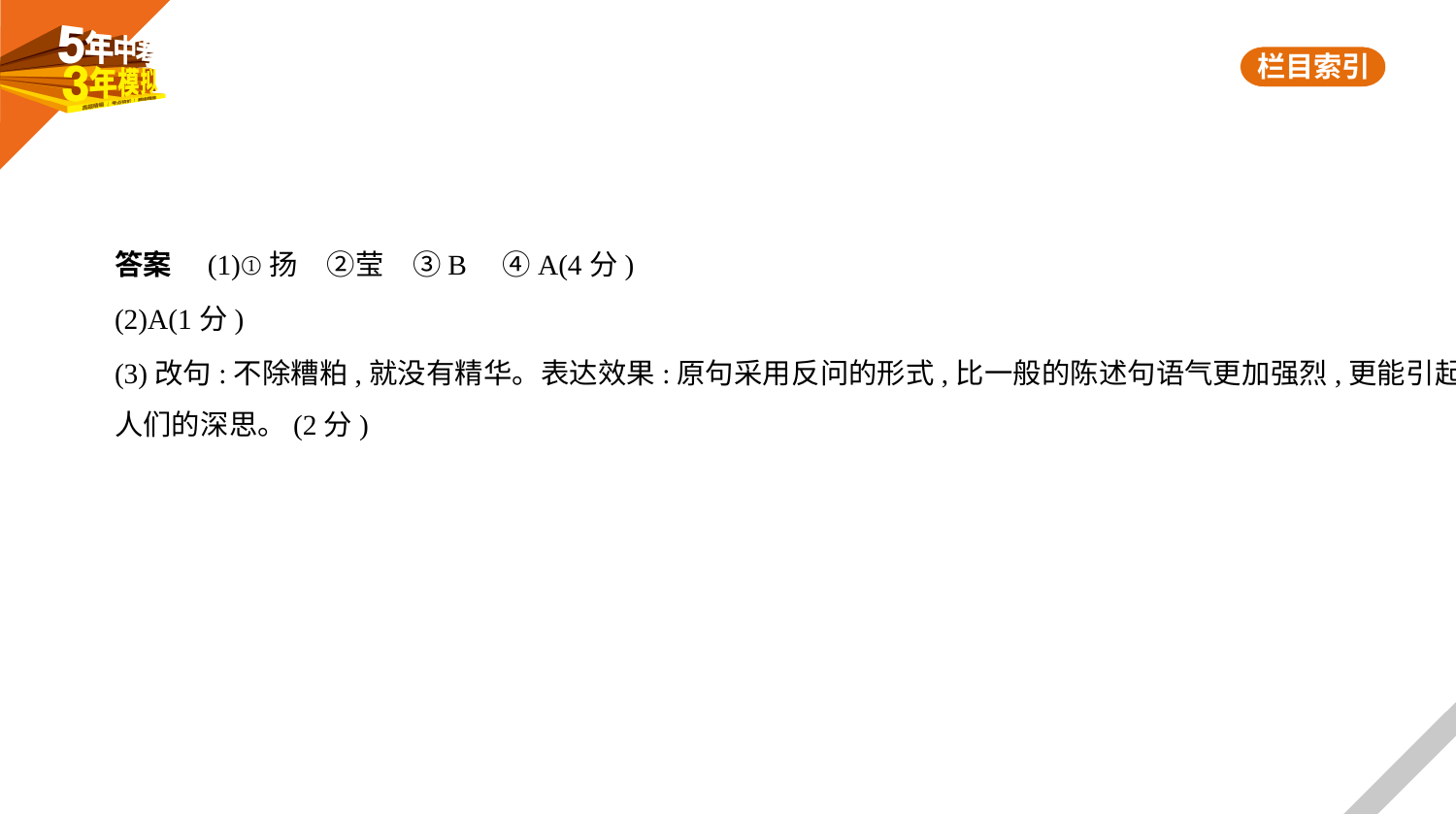

答案　(1)①扬　②莹　③B　④A(4分)
(2)A(1分)
(3)改句:不除糟粕,就没有精华。表达效果:原句采用反问的形式,比一般的陈述句语气更加强烈,更能引起
人们的深思。(2分)